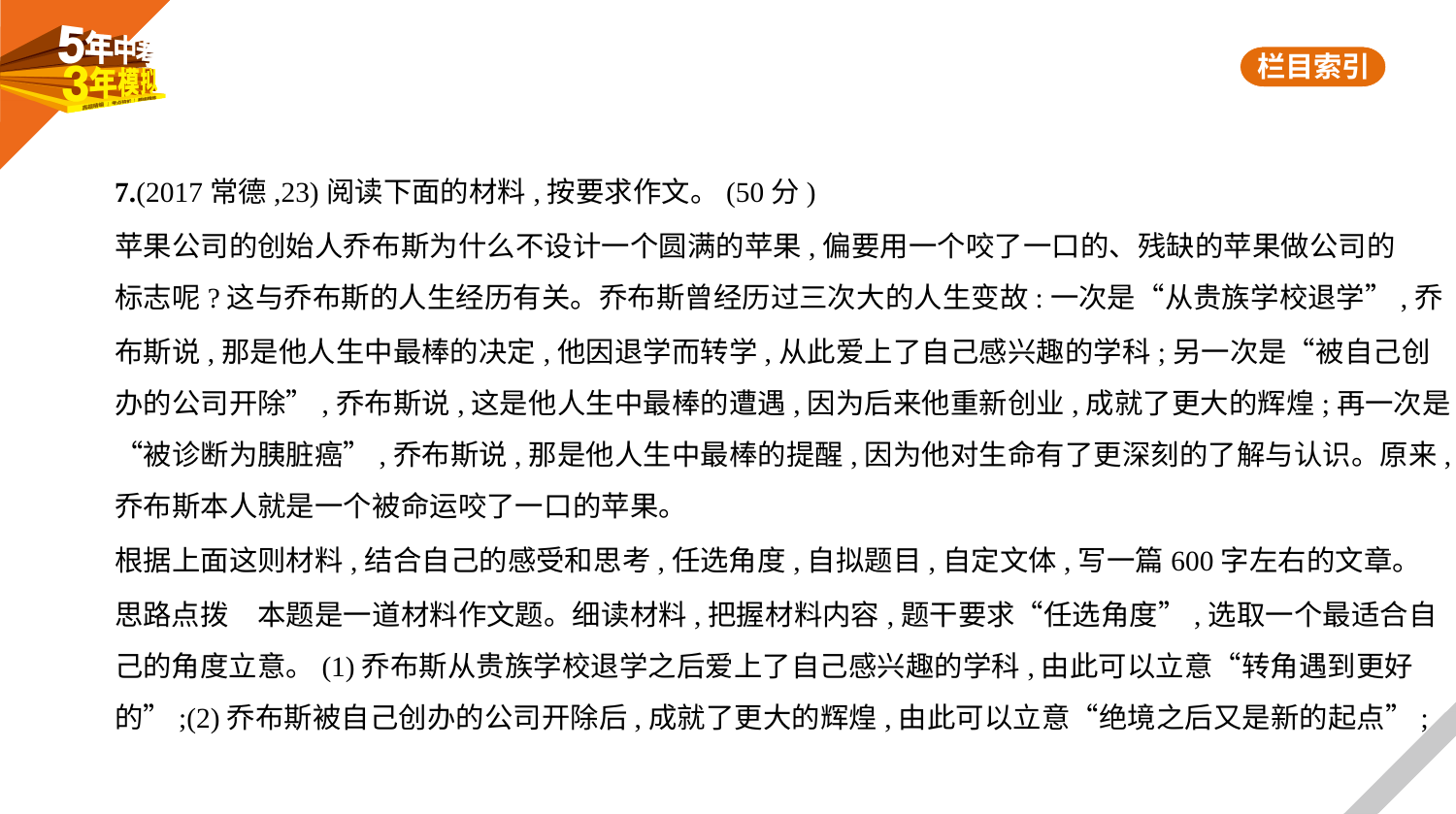

7.(2017常德,23)阅读下面的材料,按要求作文。(50分)
苹果公司的创始人乔布斯为什么不设计一个圆满的苹果,偏要用一个咬了一口的、残缺的苹果做公司的
标志呢?这与乔布斯的人生经历有关。乔布斯曾经历过三次大的人生变故:一次是“从贵族学校退学”,乔
布斯说,那是他人生中最棒的决定,他因退学而转学,从此爱上了自己感兴趣的学科;另一次是“被自己创
办的公司开除”,乔布斯说,这是他人生中最棒的遭遇,因为后来他重新创业,成就了更大的辉煌;再一次是
“被诊断为胰脏癌”,乔布斯说,那是他人生中最棒的提醒,因为他对生命有了更深刻的了解与认识。原来,
乔布斯本人就是一个被命运咬了一口的苹果。
根据上面这则材料,结合自己的感受和思考,任选角度,自拟题目,自定文体,写一篇600字左右的文章。
思路点拨　本题是一道材料作文题。细读材料,把握材料内容,题干要求“任选角度”,选取一个最适合自
己的角度立意。(1)乔布斯从贵族学校退学之后爱上了自己感兴趣的学科,由此可以立意“转角遇到更好
的”;(2)乔布斯被自己创办的公司开除后,成就了更大的辉煌,由此可以立意“绝境之后又是新的起点”;